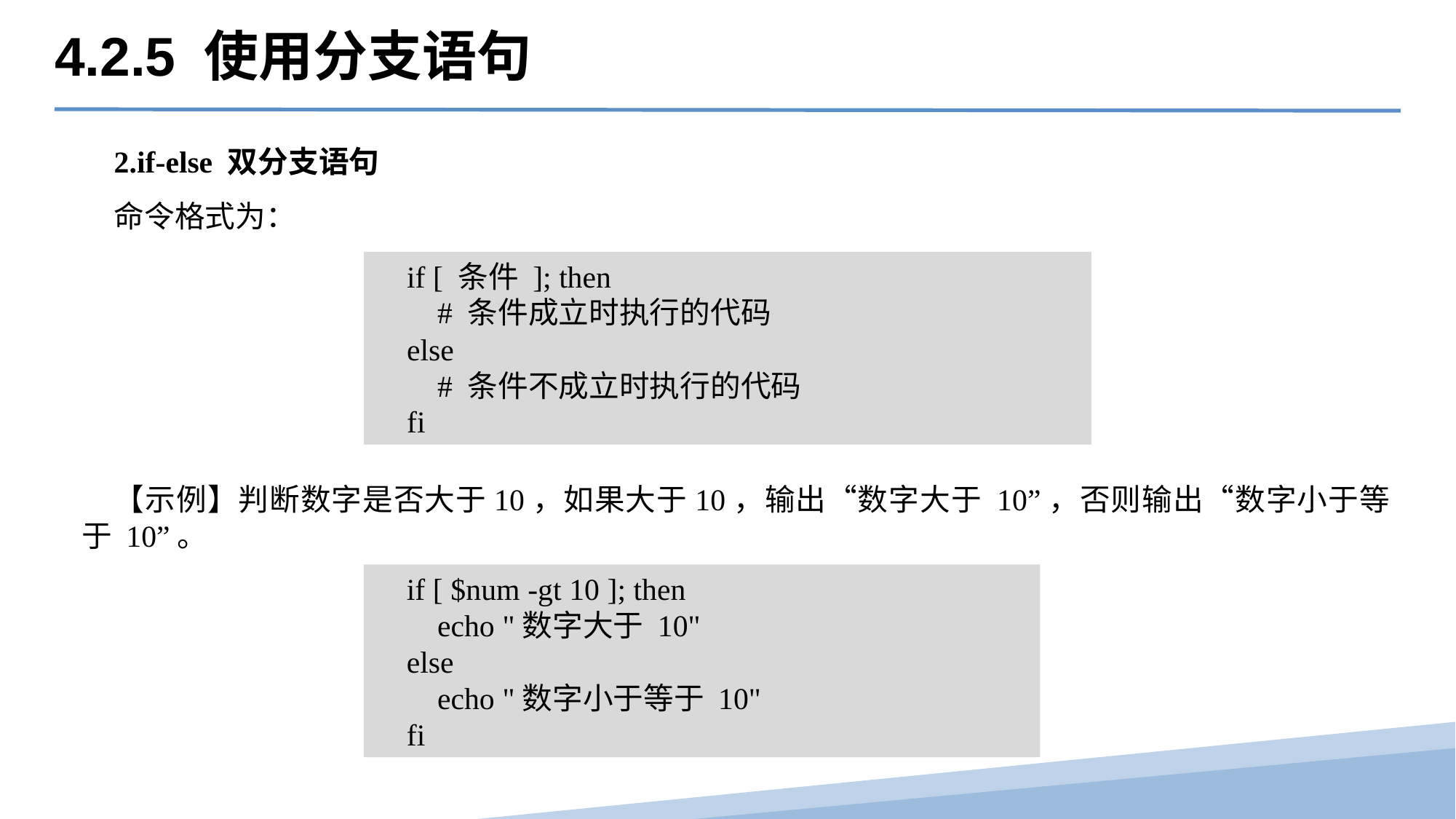

4.2.5 使用分支语句
2.if-else 双分支语句
命令格式为：

if [ 条件 ]; then
    # 条件成立时执行的代码
else
    # 条件不成立时执行的代码
fi
【示例】判断数字是否大于10，如果大于10，输出“数字大于 10”，否则输出“数字小于等于 10”。
if [ $num -gt 10 ]; then
    echo "数字大于 10"
else
    echo "数字小于等于 10"
fi